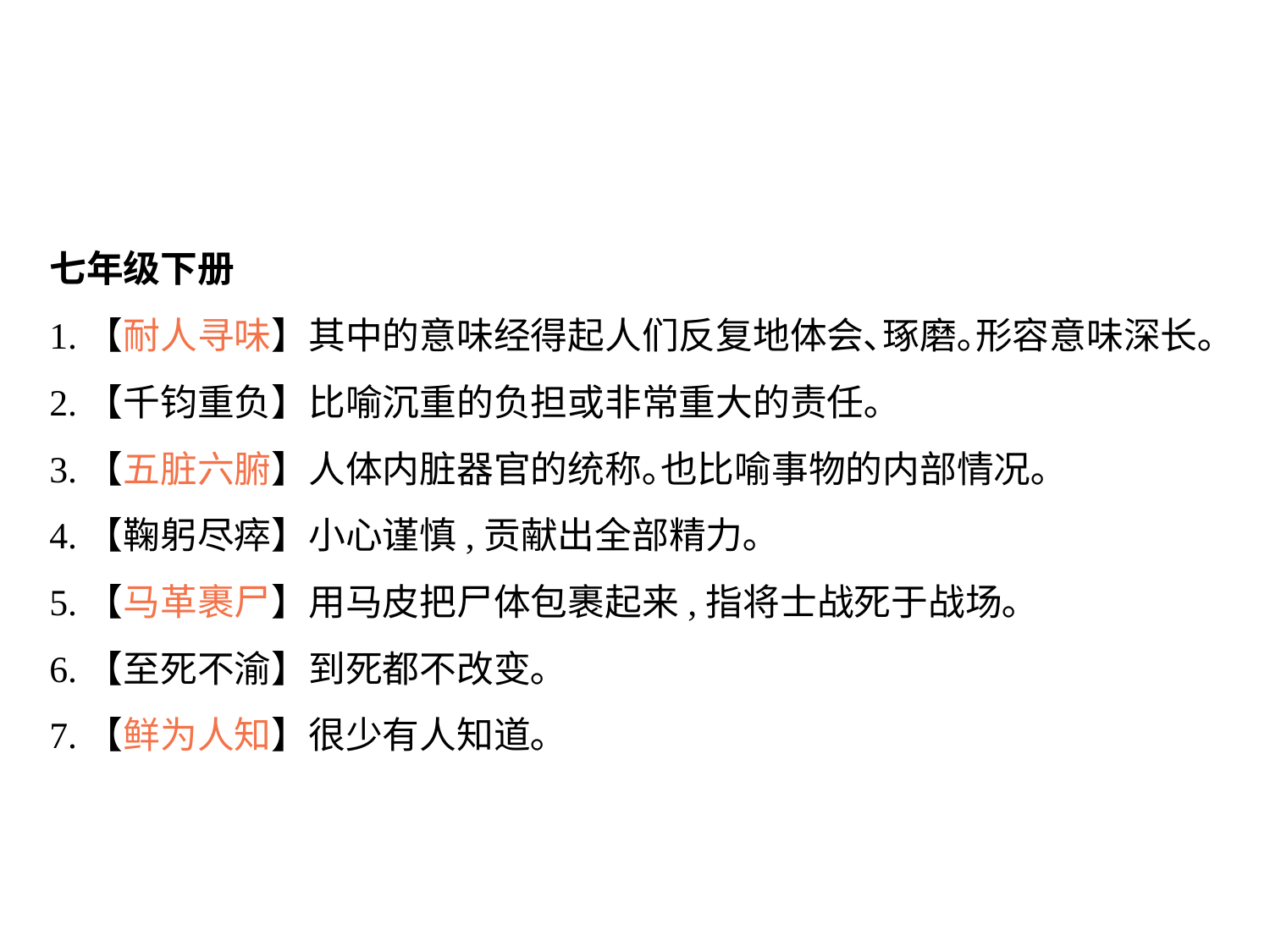

七年级下册
1.【耐人寻味】其中的意味经得起人们反复地体会､琢磨｡形容意味深长｡
2.【千钧重负】比喻沉重的负担或非常重大的责任｡
3.【五脏六腑】人体内脏器官的统称｡也比喻事物的内部情况｡
4.【鞠躬尽瘁】小心谨慎,贡献出全部精力｡
5.【马革裹尸】用马皮把尸体包裹起来,指将士战死于战场｡
6.【至死不渝】到死都不改变｡
7.【鲜为人知】很少有人知道｡